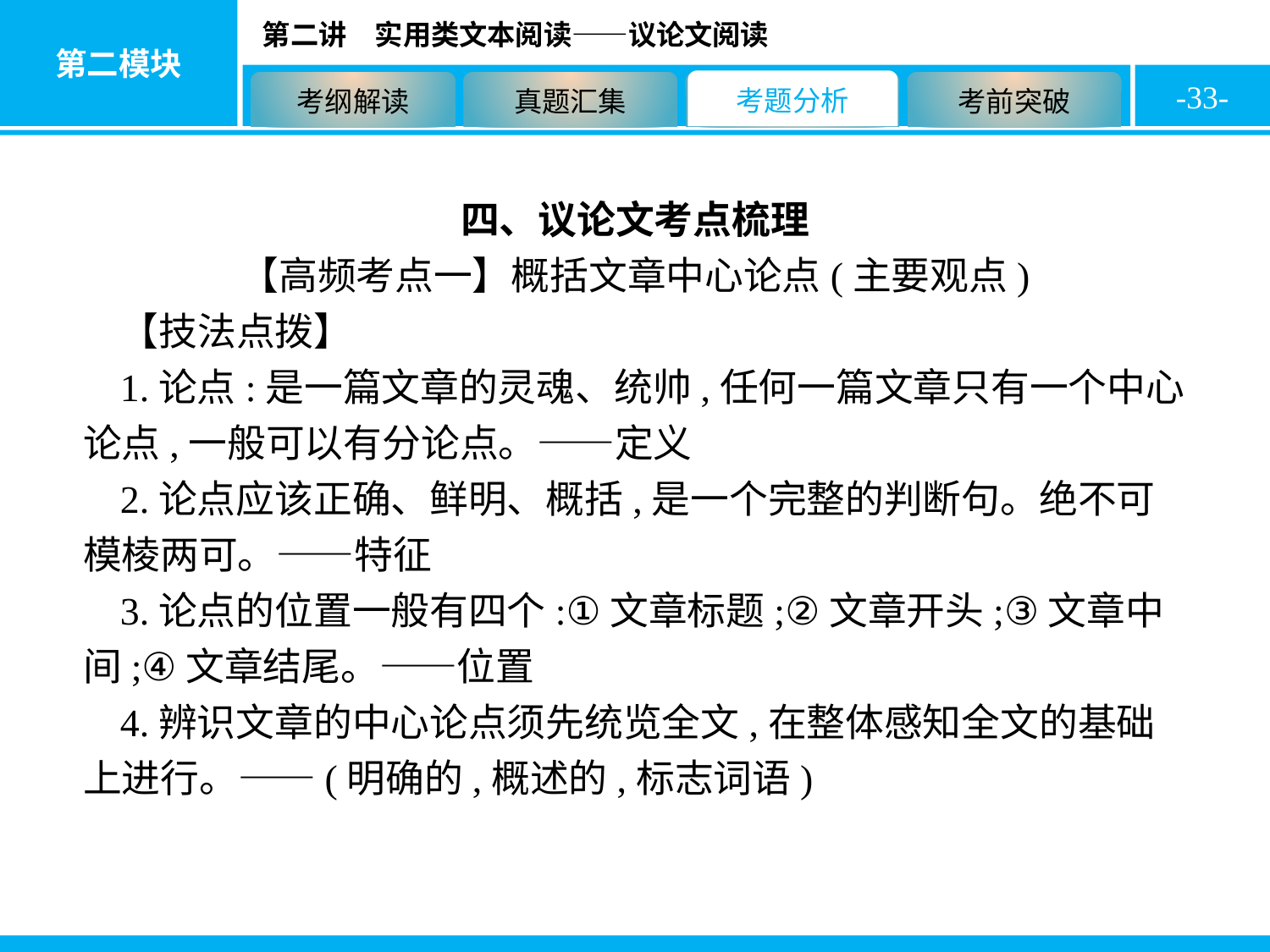

-33-
四、议论文考点梳理
【高频考点一】概括文章中心论点(主要观点)
【技法点拨】
1.论点:是一篇文章的灵魂、统帅,任何一篇文章只有一个中心论点,一般可以有分论点。——定义
2.论点应该正确、鲜明、概括,是一个完整的判断句。绝不可模棱两可。——特征
3.论点的位置一般有四个:①文章标题;②文章开头;③文章中间;④文章结尾。——位置
4.辨识文章的中心论点须先统览全文,在整体感知全文的基础上进行。——(明确的,概述的,标志词语)